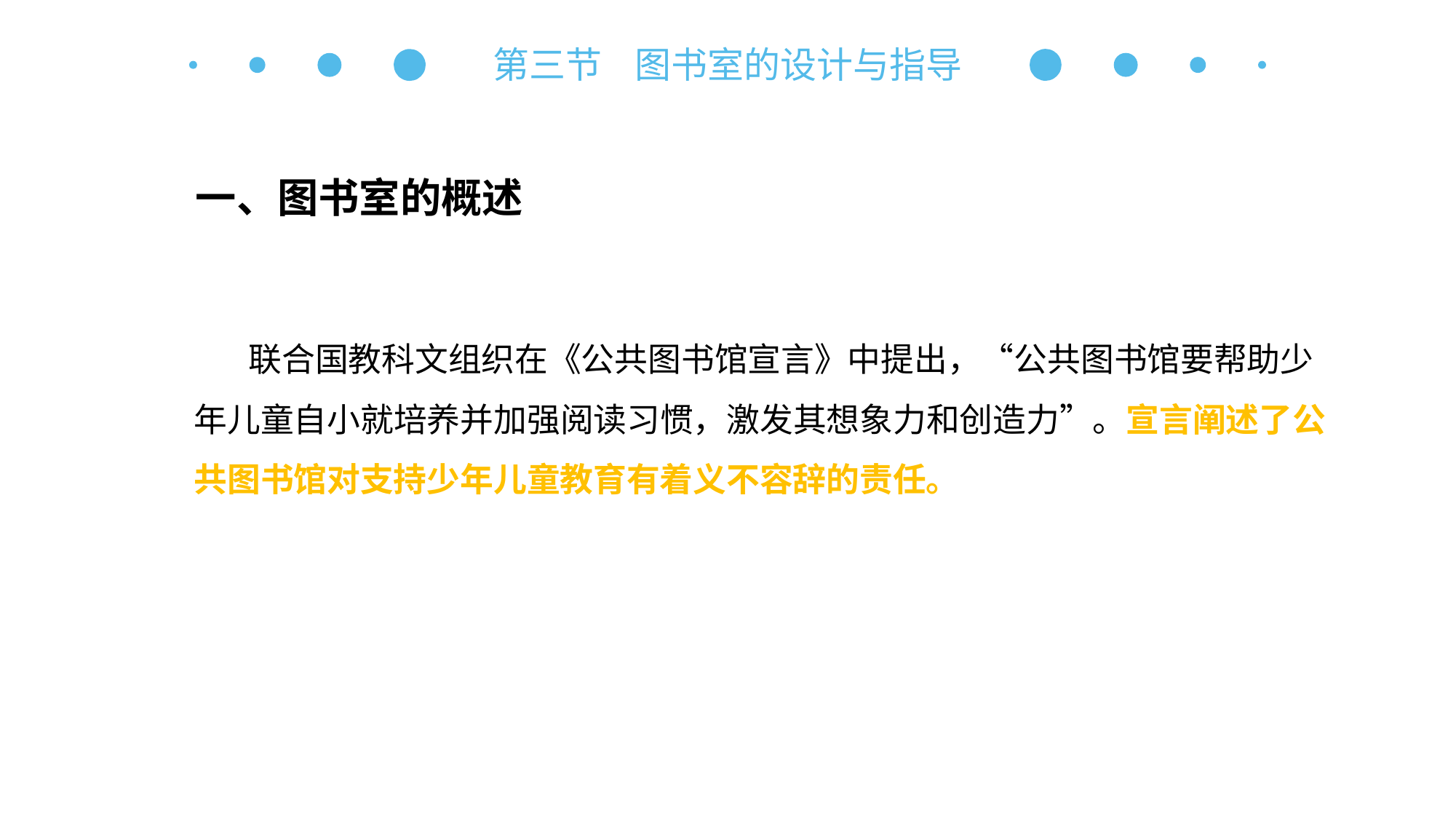

第三节    图书室的设计与指导

一、图书室的概述
联合国教科文组织在《公共图书馆宣言》中提出，“公共图书馆要帮助少年儿童自小就培养并加强阅读习惯，激发其想象力和创造力”。宣言阐述了公共图书馆对支持少年儿童教育有着义不容辞的责任。
自主